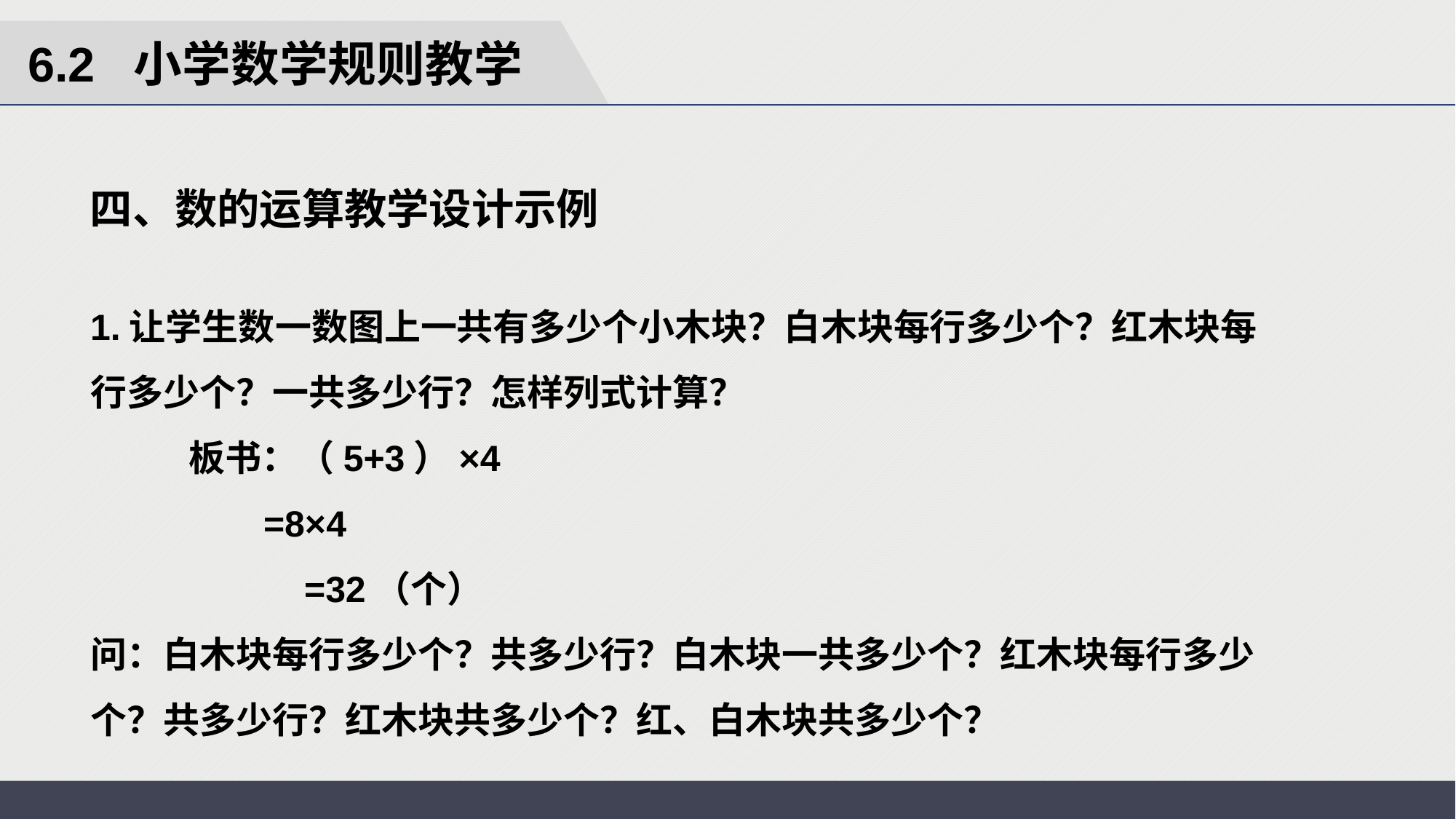

6.2  小学数学规则教学
四、数的运算教学设计示例
1.让学生数一数图上一共有多少个小木块？白木块每行多少个？红木块每行多少个？一共多少行？怎样列式计算？
           板书：（5+3）×4
                 =8×4
                     =32（个）
问：白木块每行多少个？共多少行？白木块一共多少个？红木块每行多少个？共多少行？红木块共多少个？红、白木块共多少个？